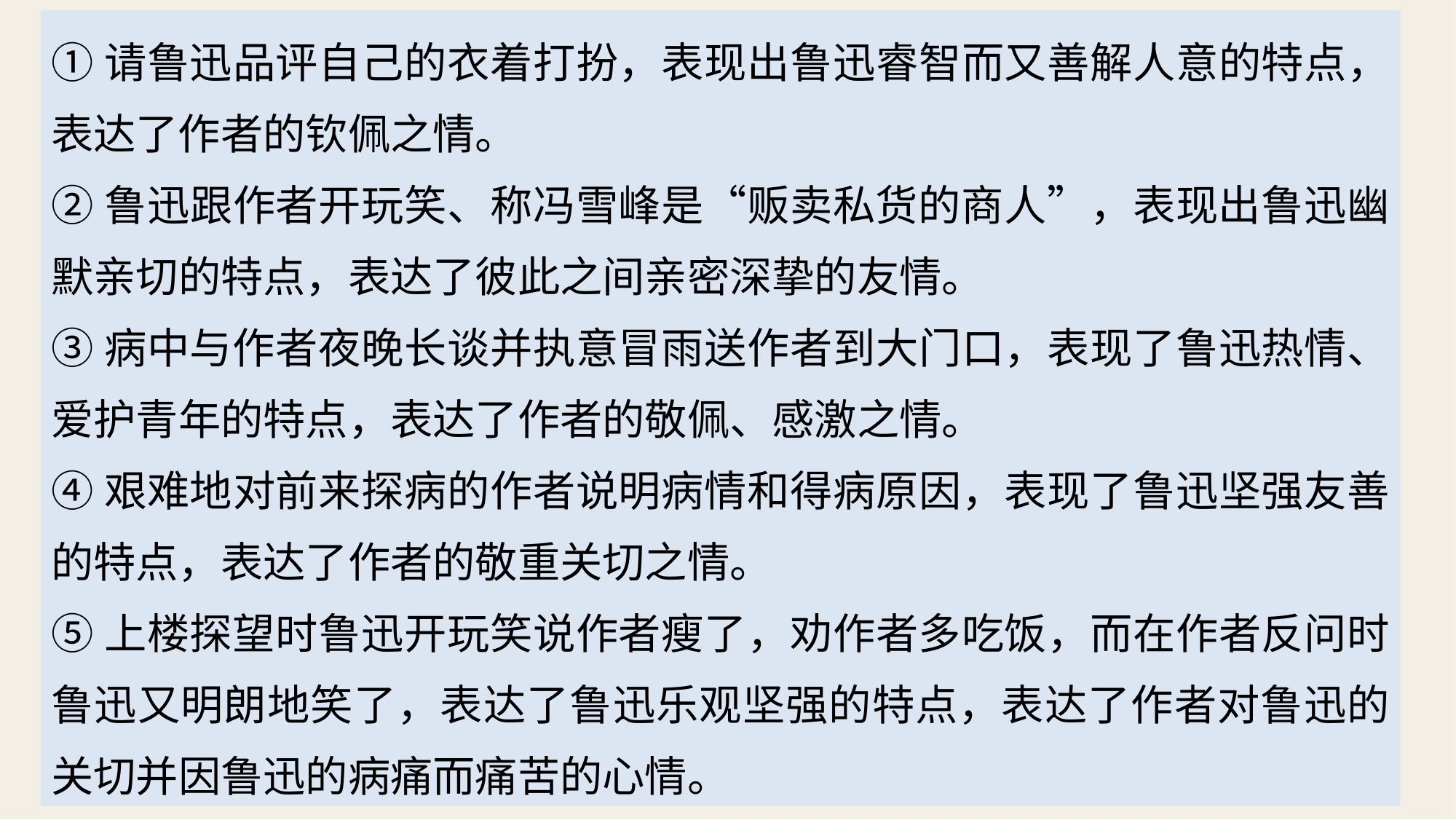

①请鲁迅品评自己的衣着打扮，表现出鲁迅睿智而又善解人意的特点，表达了作者的钦佩之情。
②鲁迅跟作者开玩笑、称冯雪峰是“贩卖私货的商人”，表现出鲁迅幽默亲切的特点，表达了彼此之间亲密深挚的友情。
③病中与作者夜晚长谈并执意冒雨送作者到大门口，表现了鲁迅热情、爱护青年的特点，表达了作者的敬佩、感激之情。
④艰难地对前来探病的作者说明病情和得病原因，表现了鲁迅坚强友善的特点，表达了作者的敬重关切之情。
⑤上楼探望时鲁迅开玩笑说作者瘦了，劝作者多吃饭，而在作者反问时鲁迅又明朗地笑了，表达了鲁迅乐观坚强的特点，表达了作者对鲁迅的关切并因鲁迅的病痛而痛苦的心情。